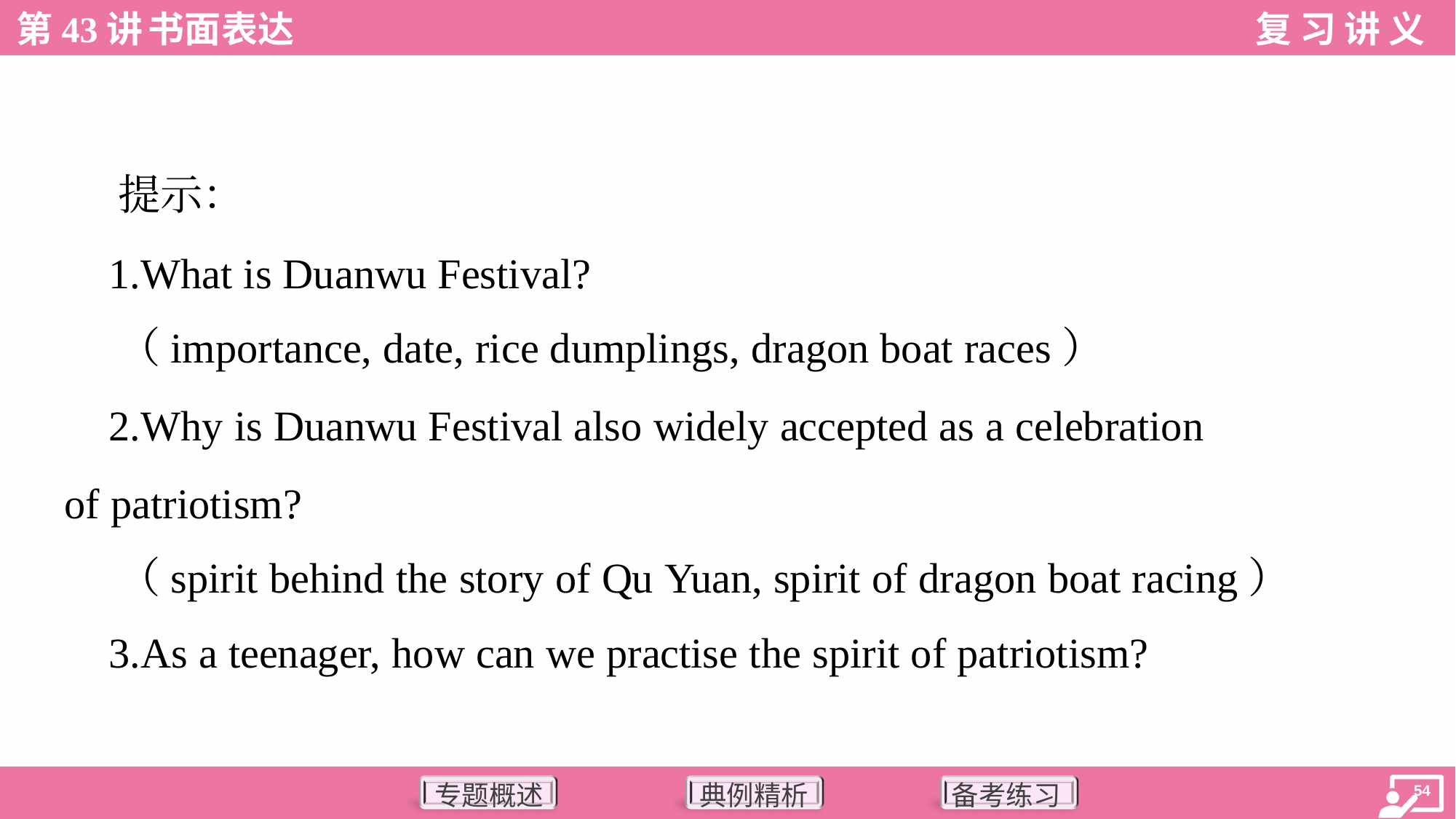

提示：
    1.What is Duanwu Festival?
    （importance, date, rice dumplings, dragon boat races）
    2.Why is Duanwu Festival also widely accepted as a celebration
of patriotism?
    （spirit behind the story of Qu Yuan, spirit of dragon boat racing）
    3.As a teenager, how can we practise the spirit of patriotism?